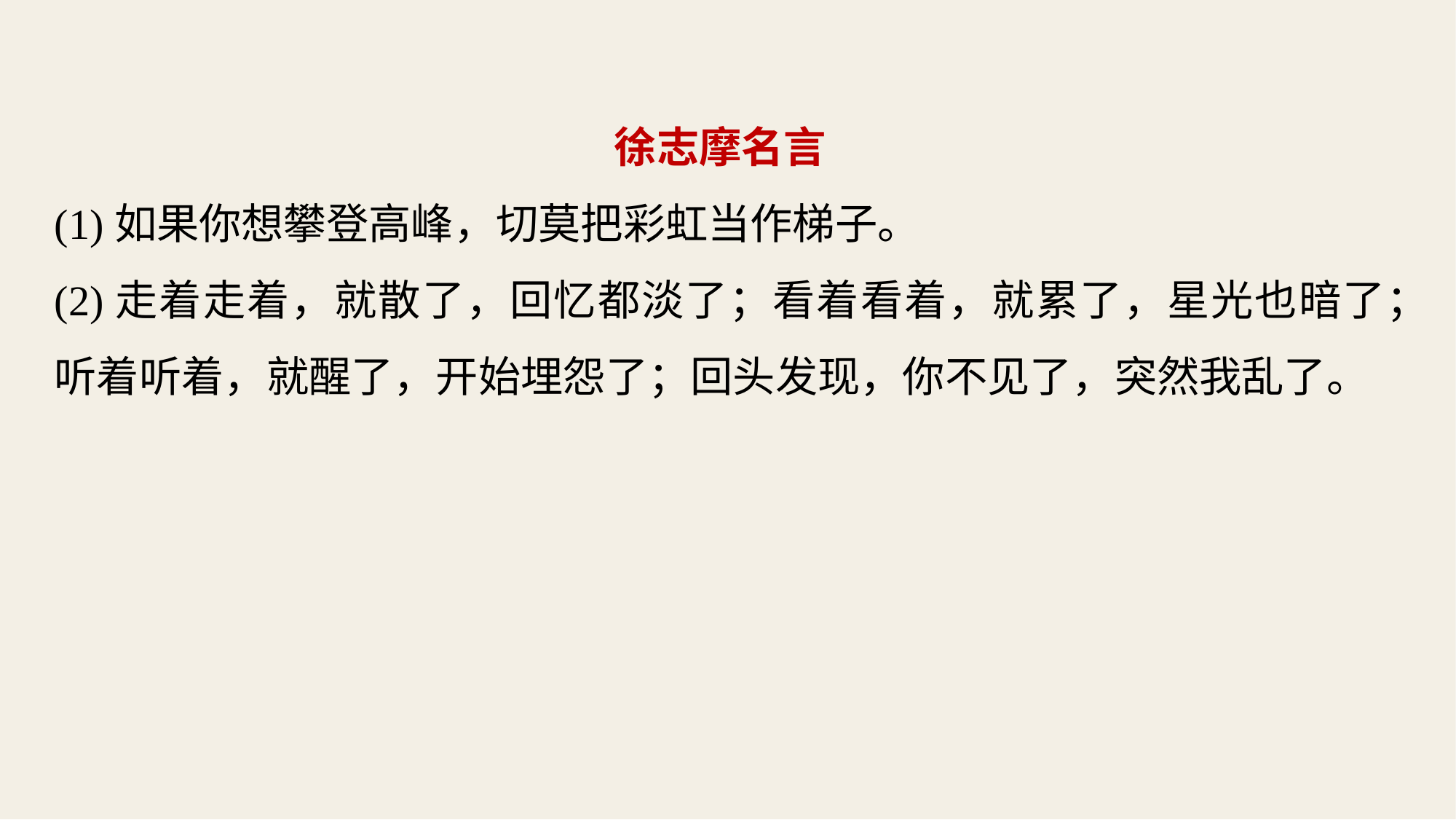

徐志摩名言
(1)如果你想攀登高峰，切莫把彩虹当作梯子。
(2)走着走着，就散了，回忆都淡了；看着看着，就累了，星光也暗了；听着听着，就醒了，开始埋怨了；回头发现，你不见了，突然我乱了。